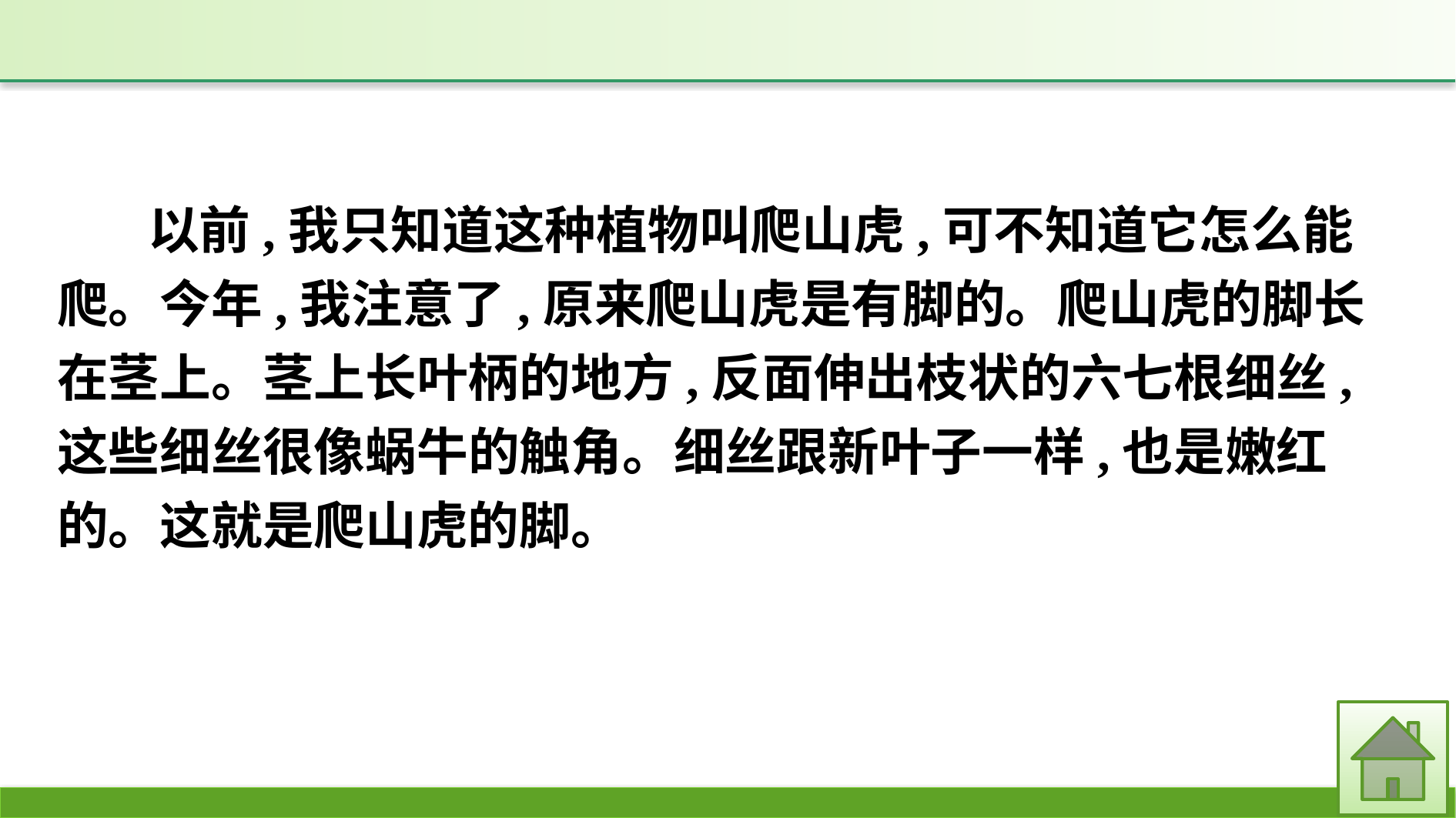

以前,我只知道这种植物叫爬山虎,可不知道它怎么能爬。今年,我注意了,原来爬山虎是有脚的。爬山虎的脚长在茎上。茎上长叶柄的地方,反面伸出枝状的六七根细丝,这些细丝很像蜗牛的触角。细丝跟新叶子一样,也是嫩红的。这就是爬山虎的脚。